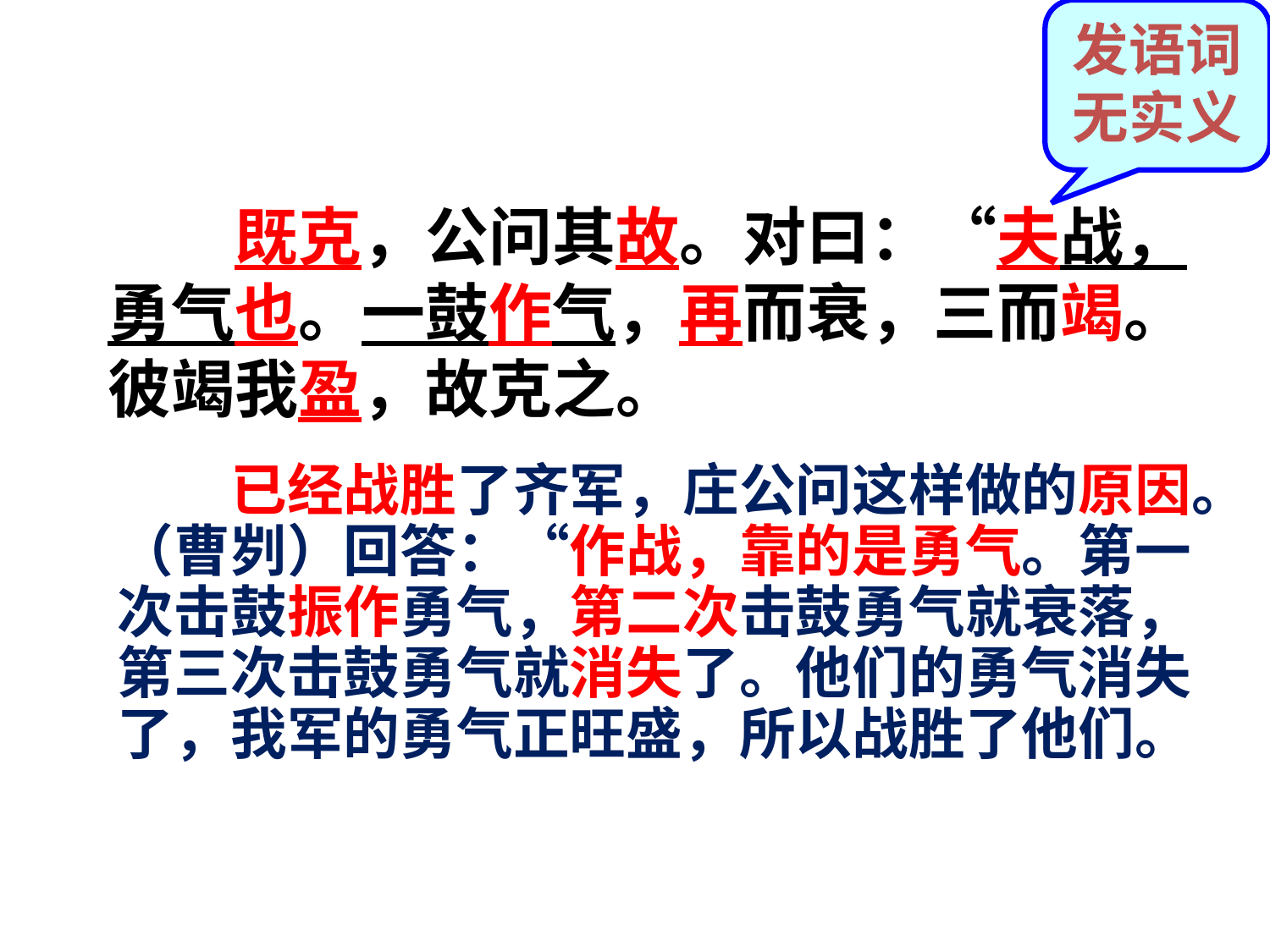

发语词无实义
# 既克，公问其故。对曰：“夫战，勇气也。一鼓作气，再而衰，三而竭。彼竭我盈，故克之。
　　已经战胜了齐军，庄公问这样做的原因。（曹刿）回答：“作战，靠的是勇气。第一次击鼓振作勇气，第二次击鼓勇气就衰落，第三次击鼓勇气就消失了。他们的勇气消失了，我军的勇气正旺盛，所以战胜了他们。